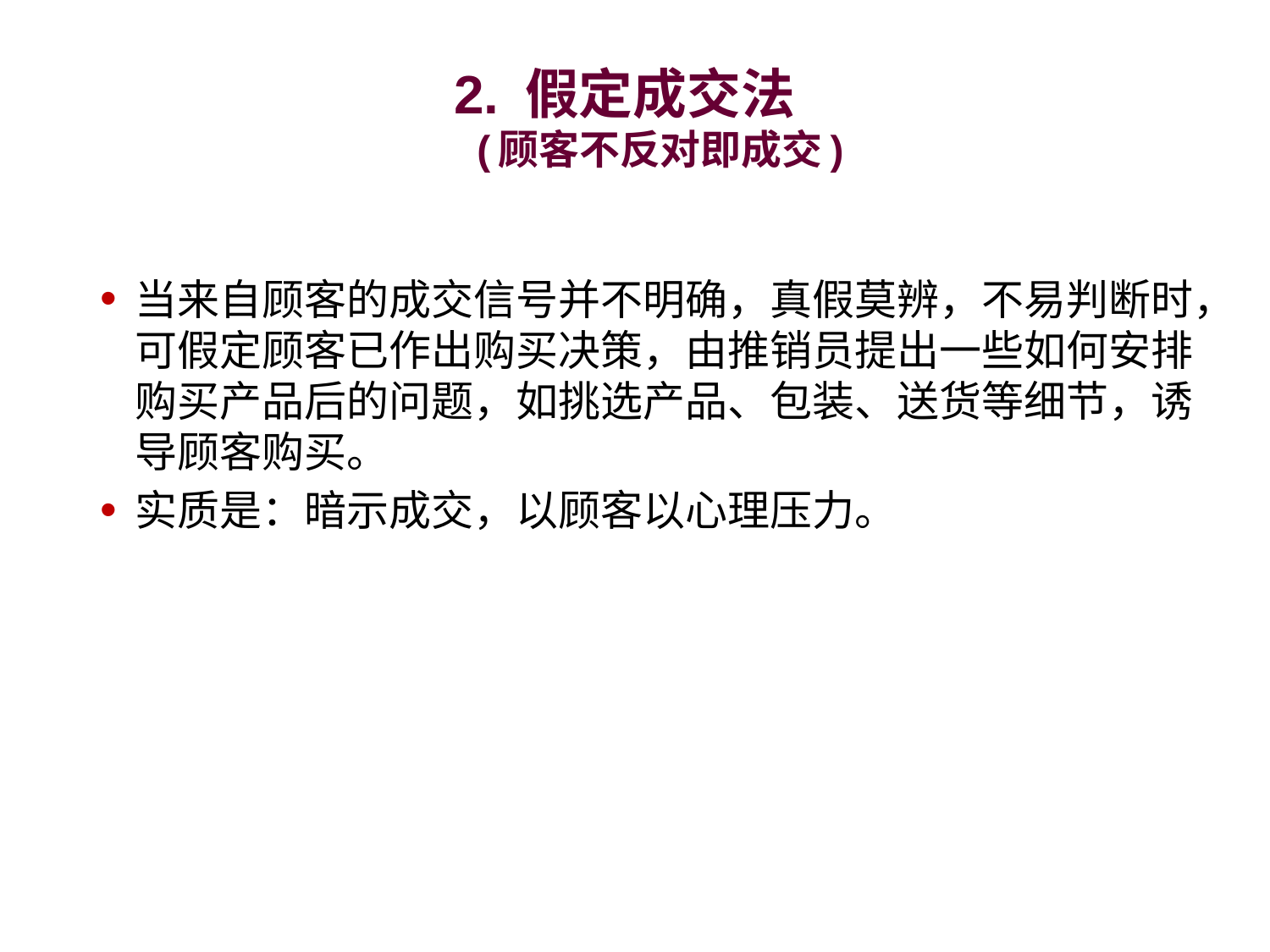

# 2. 假定成交法 (顾客不反对即成交)
当来自顾客的成交信号并不明确，真假莫辨，不易判断时，可假定顾客已作出购买决策，由推销员提出一些如何安排购买产品后的问题，如挑选产品、包装、送货等细节，诱导顾客购买。
实质是：暗示成交，以顾客以心理压力。